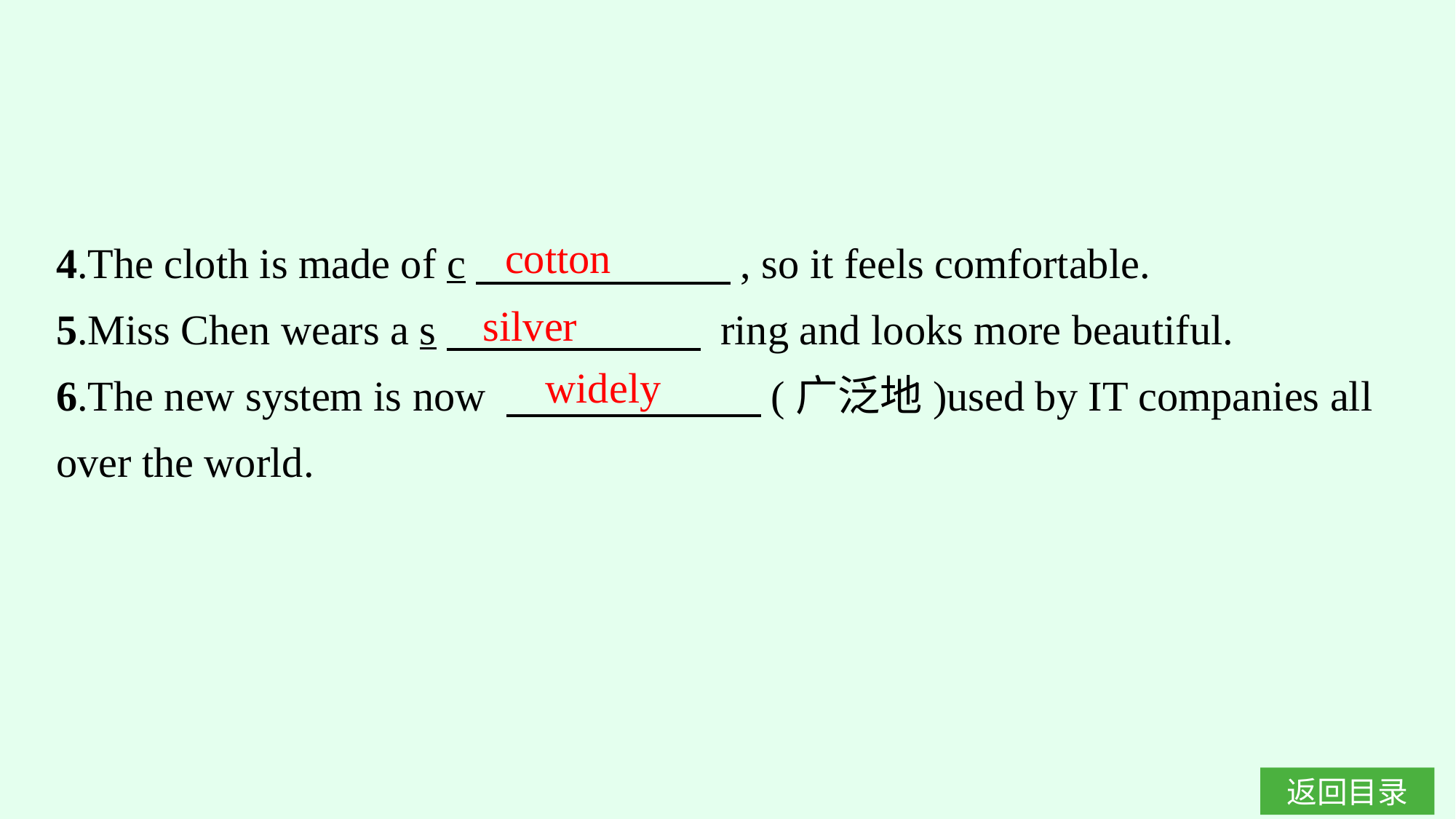

4.The cloth is made of c　　　　　　, so it feels comfortable.
5.Miss Chen wears a s　　　　　　 ring and looks more beautiful.
6.The new system is now 　　　　　　(广泛地)used by IT companies all over the world.
cotton
silver
widely